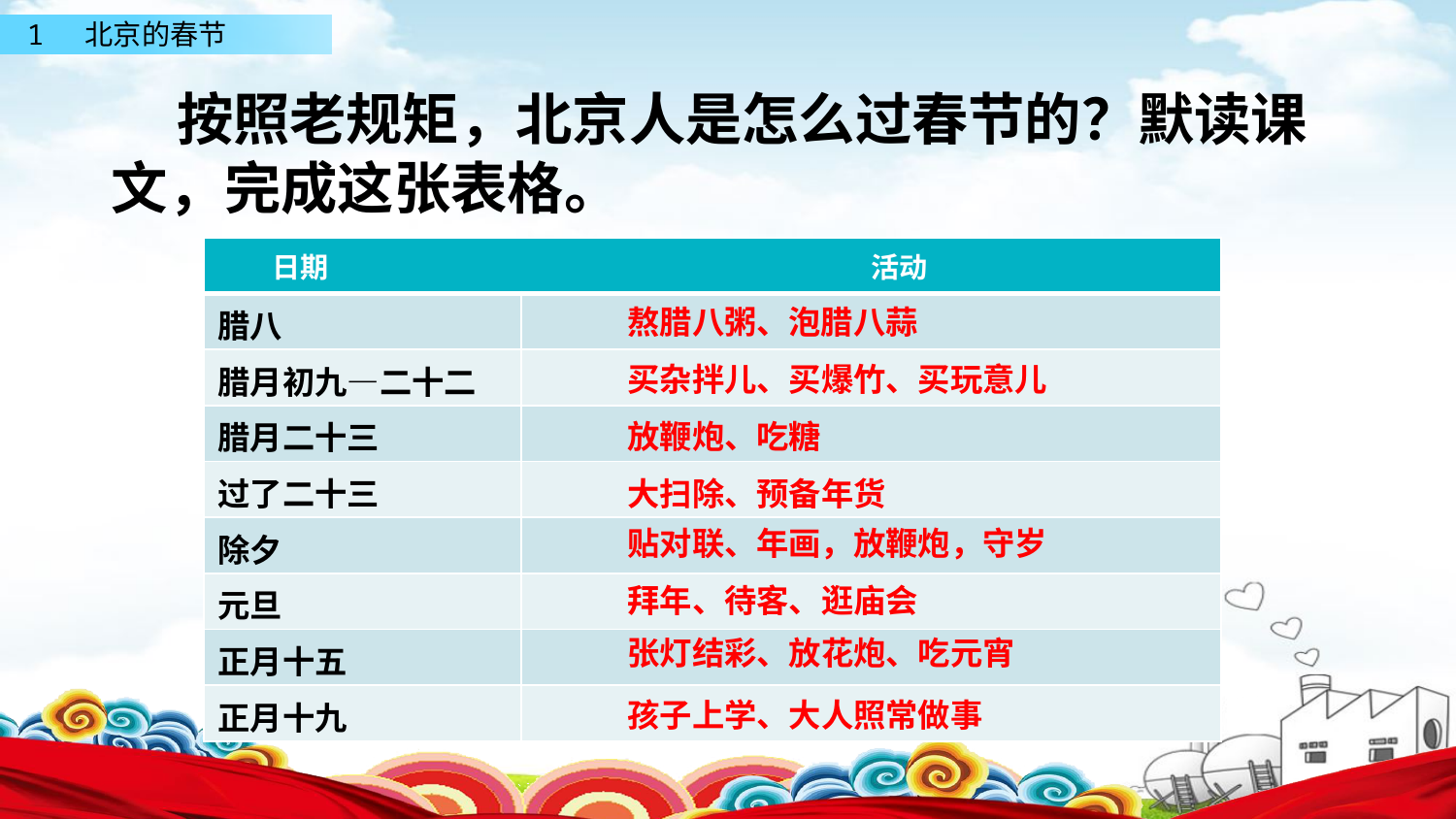

按照老规矩，北京人是怎么过春节的？默读课文，完成这张表格。
| 日期 活动 |  |
| --- | --- |
| 腊八 |  |
| 腊月初九—二十二 |  |
| 腊月二十三 |  |
| 过了二十三 |  |
| 除夕 |  |
| 元旦 |  |
| 正月十五 |  |
| 正月十九 |  |
熬腊八粥、泡腊八蒜
买杂拌儿、买爆竹、买玩意儿
放鞭炮、吃糖
大扫除、预备年货
贴对联、年画，放鞭炮，守岁
元宵节
拜年、待客、逛庙会
春节结束
张灯结彩、放花炮、吃元宵
孩子上学、大人照常做事